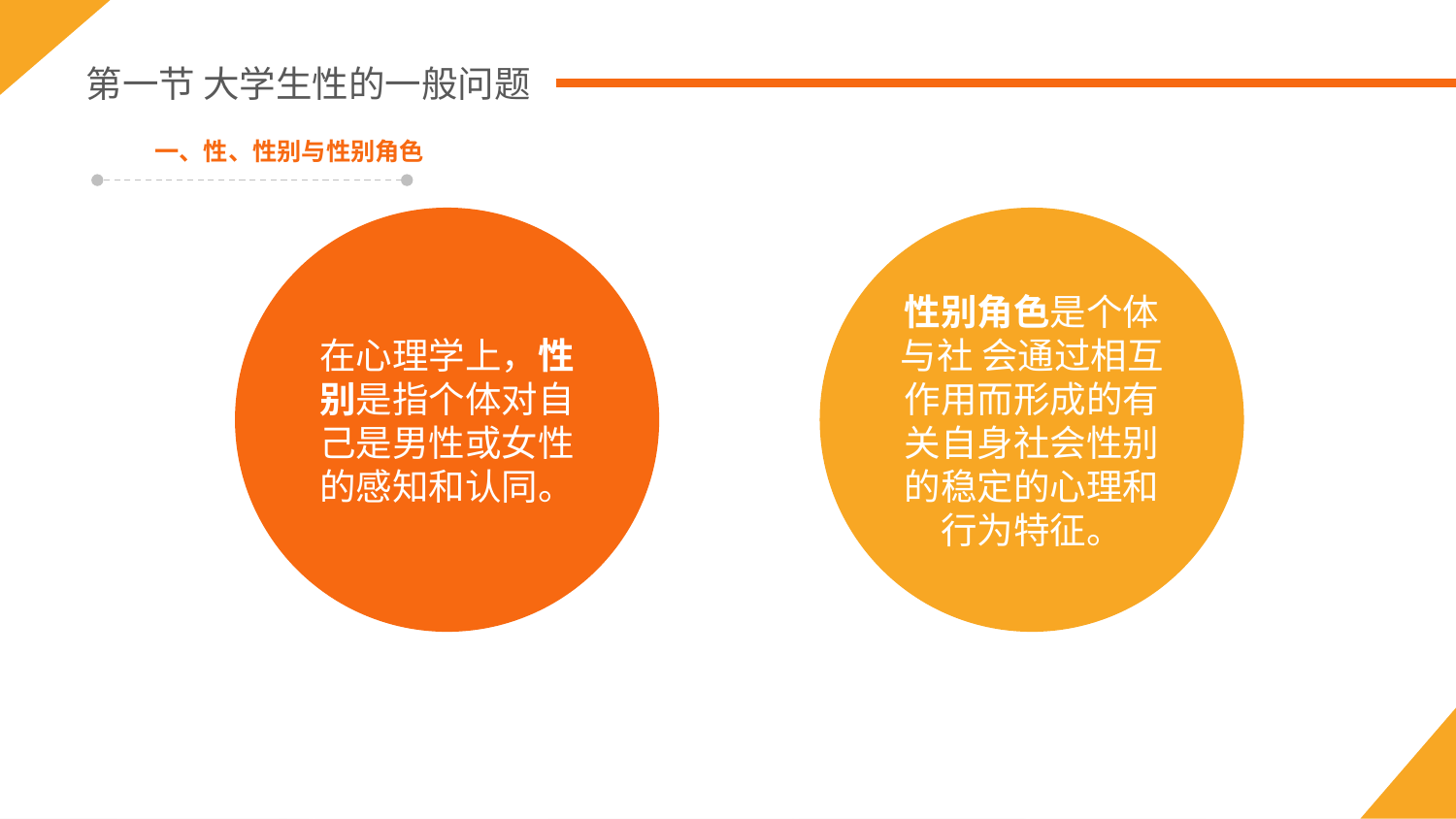

第一节 大学生性的一般问题
一、性、性别与性别角色
在心理学上，性别是指个体对自己是男性或女性的感知和认同。
性别角色是个体与社 会通过相互作用而形成的有关自身社会性别的稳定的心理和行为特征。